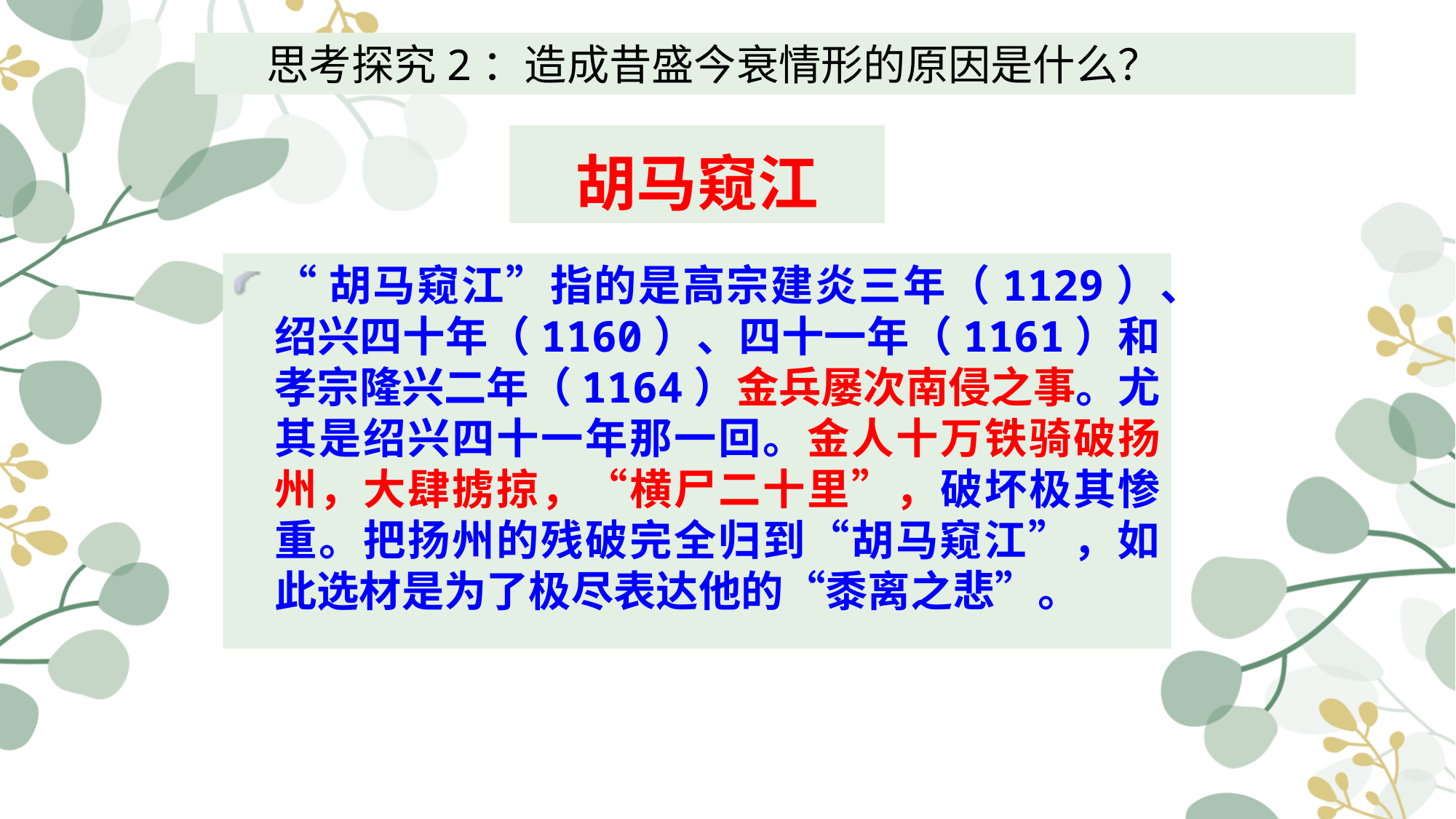

思考探究2：造成昔盛今衰情形的原因是什么？
胡马窥江
“胡马窥江”指的是高宗建炎三年（1129）、绍兴四十年（1160）、四十一年（1161）和孝宗隆兴二年（1164）金兵屡次南侵之事。尤其是绍兴四十一年那一回。金人十万铁骑破扬州，大肆掳掠，“横尸二十里”，破坏极其惨重。把扬州的残破完全归到“胡马窥江”，如此选材是为了极尽表达他的“黍离之悲”。